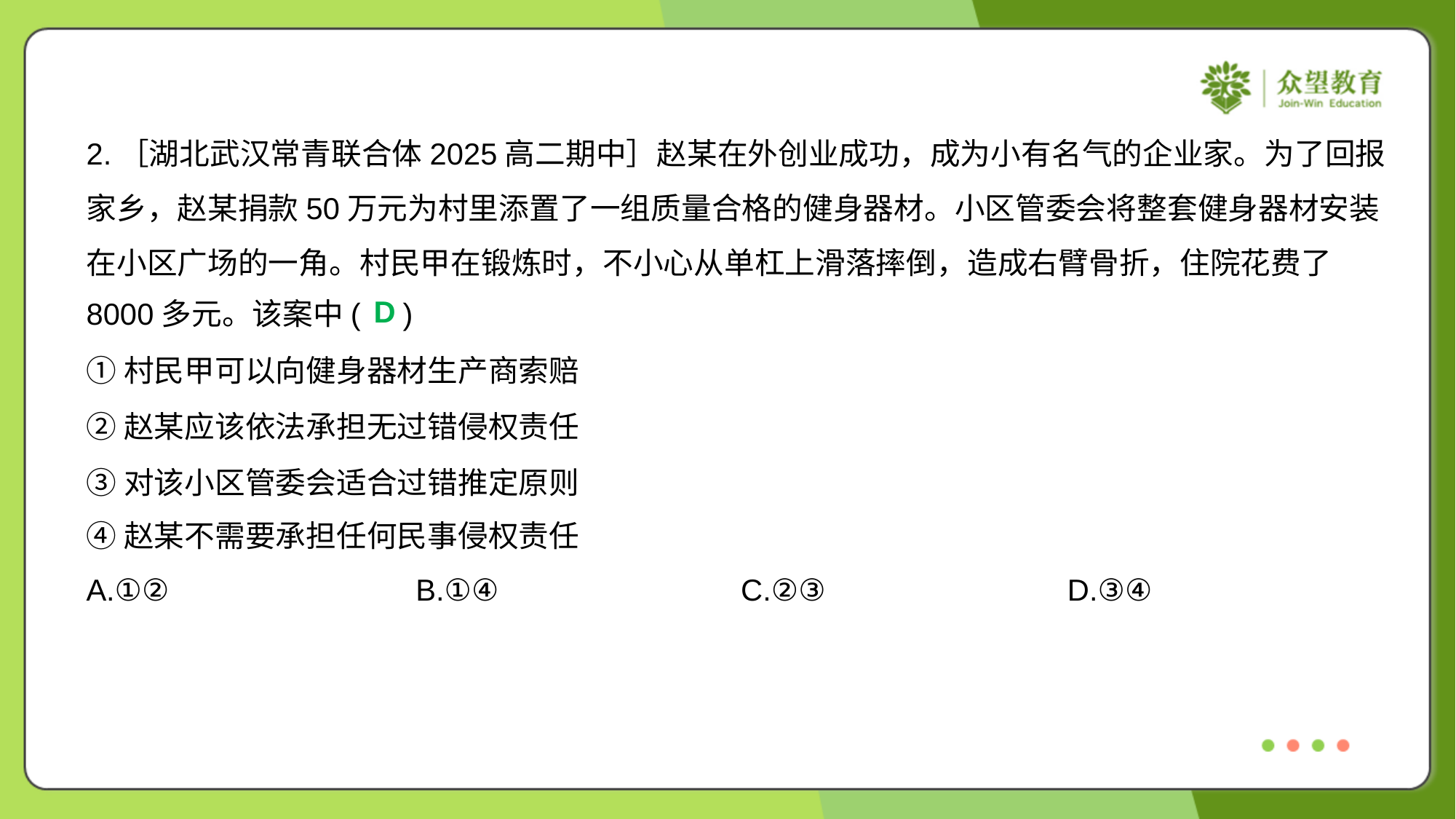

2.［湖北武汉常青联合体2025高二期中］赵某在外创业成功，成为小有名气的企业家。为了回报
家乡，赵某捐款50万元为村里添置了一组质量合格的健身器材。小区管委会将整套健身器材安装
在小区广场的一角。村民甲在锻炼时，不小心从单杠上滑落摔倒，造成右臂骨折，住院花费了
8000多元。该案中(     )
D
①村民甲可以向健身器材生产商索赔
②赵某应该依法承担无过错侵权责任
③对该小区管委会适合过错推定原则
④赵某不需要承担任何民事侵权责任
A.①②	B.①④	C.②③	D.③④